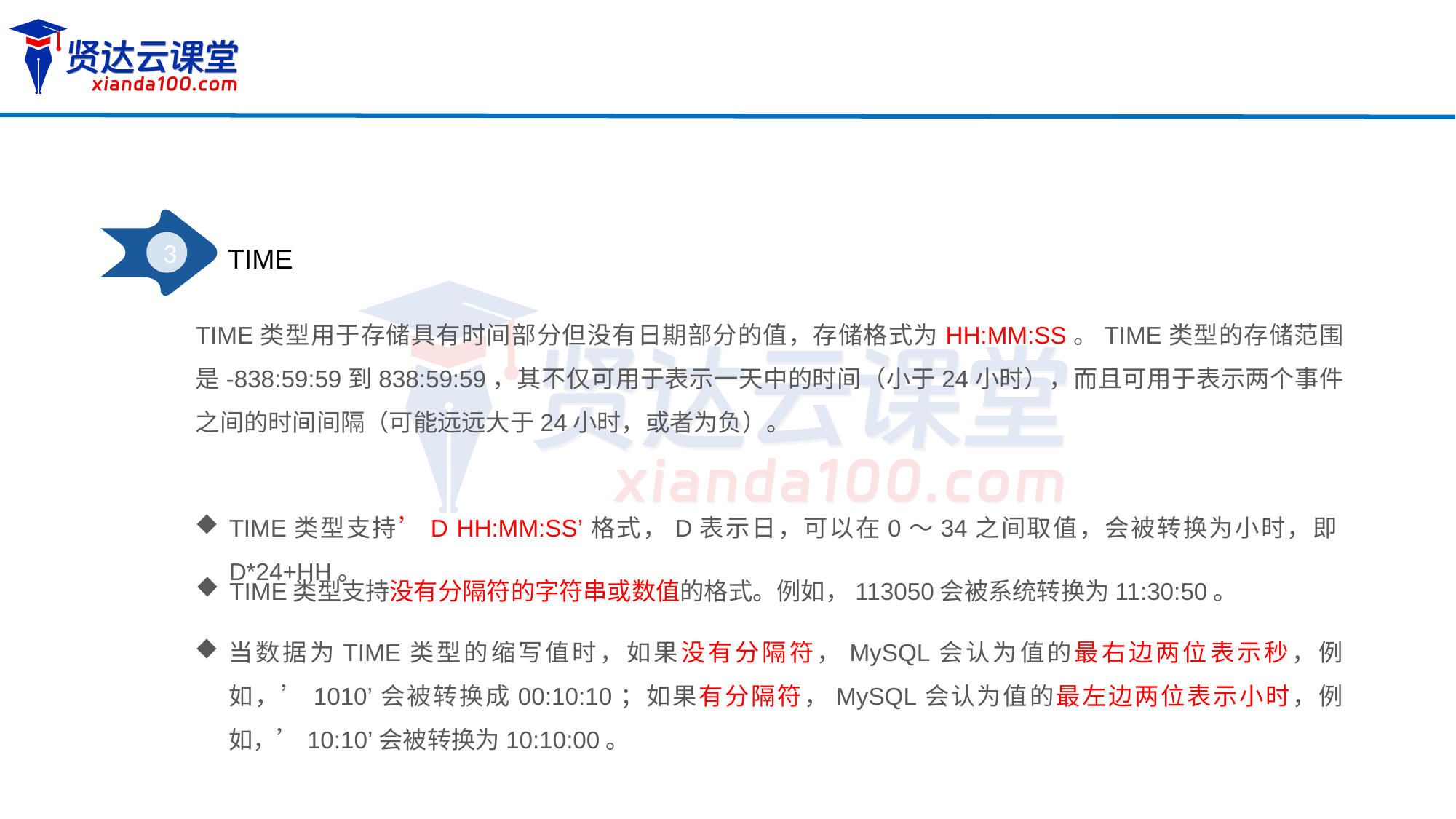

3
TIME
TIME类型用于存储具有时间部分但没有日期部分的值，存储格式为HH:MM:SS。TIME类型的存储范围是-838:59:59到838:59:59，其不仅可用于表示一天中的时间（小于24小时），而且可用于表示两个事件之间的时间间隔（可能远远大于24小时，或者为负）。
TIME类型支持’D HH:MM:SS’格式，D表示日，可以在0～34之间取值，会被转换为小时，即D*24+HH。
TIME类型支持没有分隔符的字符串或数值的格式。例如，113050会被系统转换为11:30:50。
当数据为TIME类型的缩写值时，如果没有分隔符，MySQL会认为值的最右边两位表示秒，例如，’1010’会被转换成00:10:10；如果有分隔符，MySQL会认为值的最左边两位表示小时，例如，’10:10’会被转换为10:10:00。